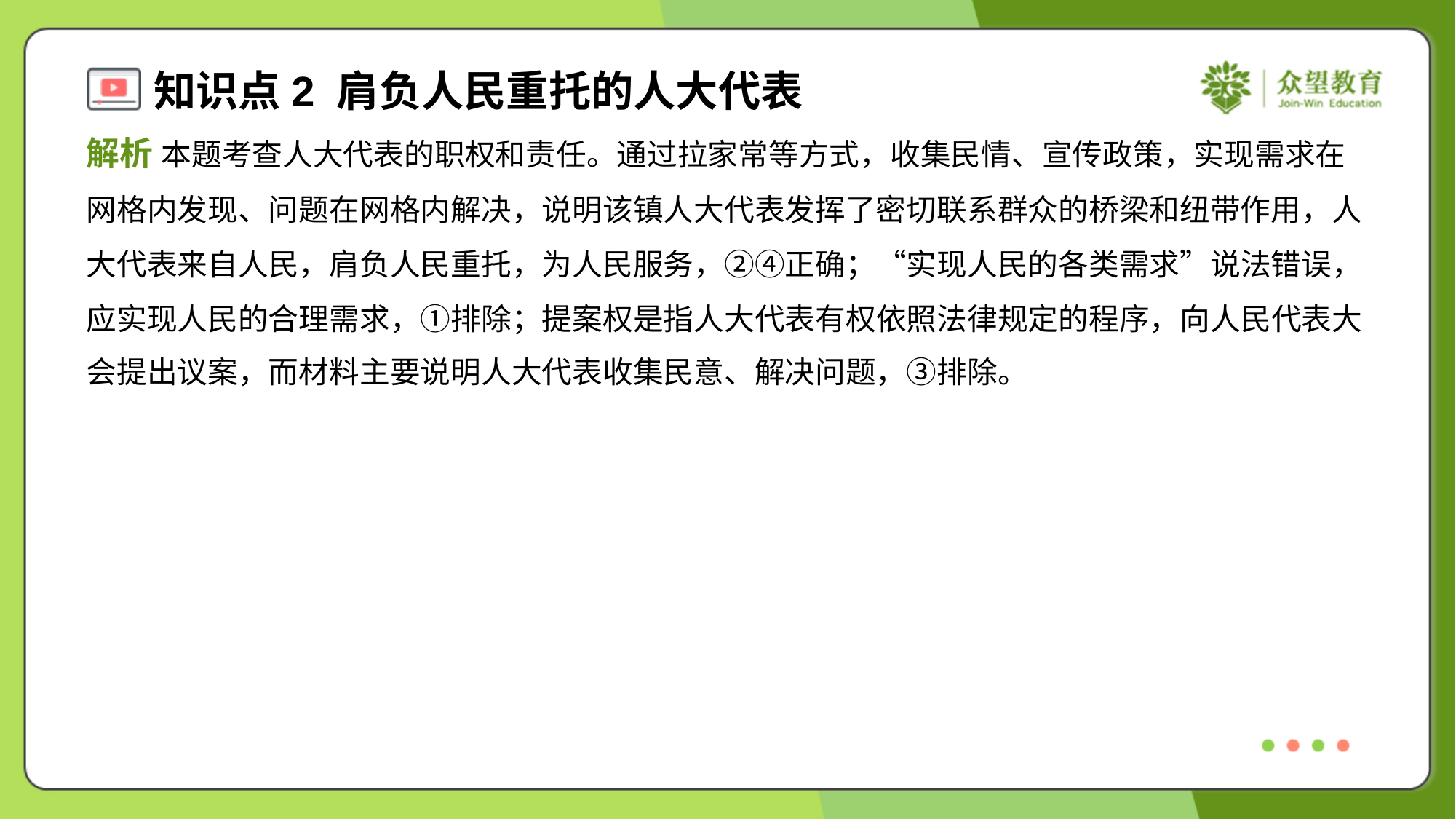

解析 本题考查人大代表的职权和责任。通过拉家常等方式，收集民情、宣传政策，实现需求在
网格内发现、问题在网格内解决，说明该镇人大代表发挥了密切联系群众的桥梁和纽带作用，人
大代表来自人民，肩负人民重托，为人民服务，②④正确；“实现人民的各类需求”说法错误，
应实现人民的合理需求，①排除；提案权是指人大代表有权依照法律规定的程序，向人民代表大
会提出议案，而材料主要说明人大代表收集民意、解决问题，③排除。